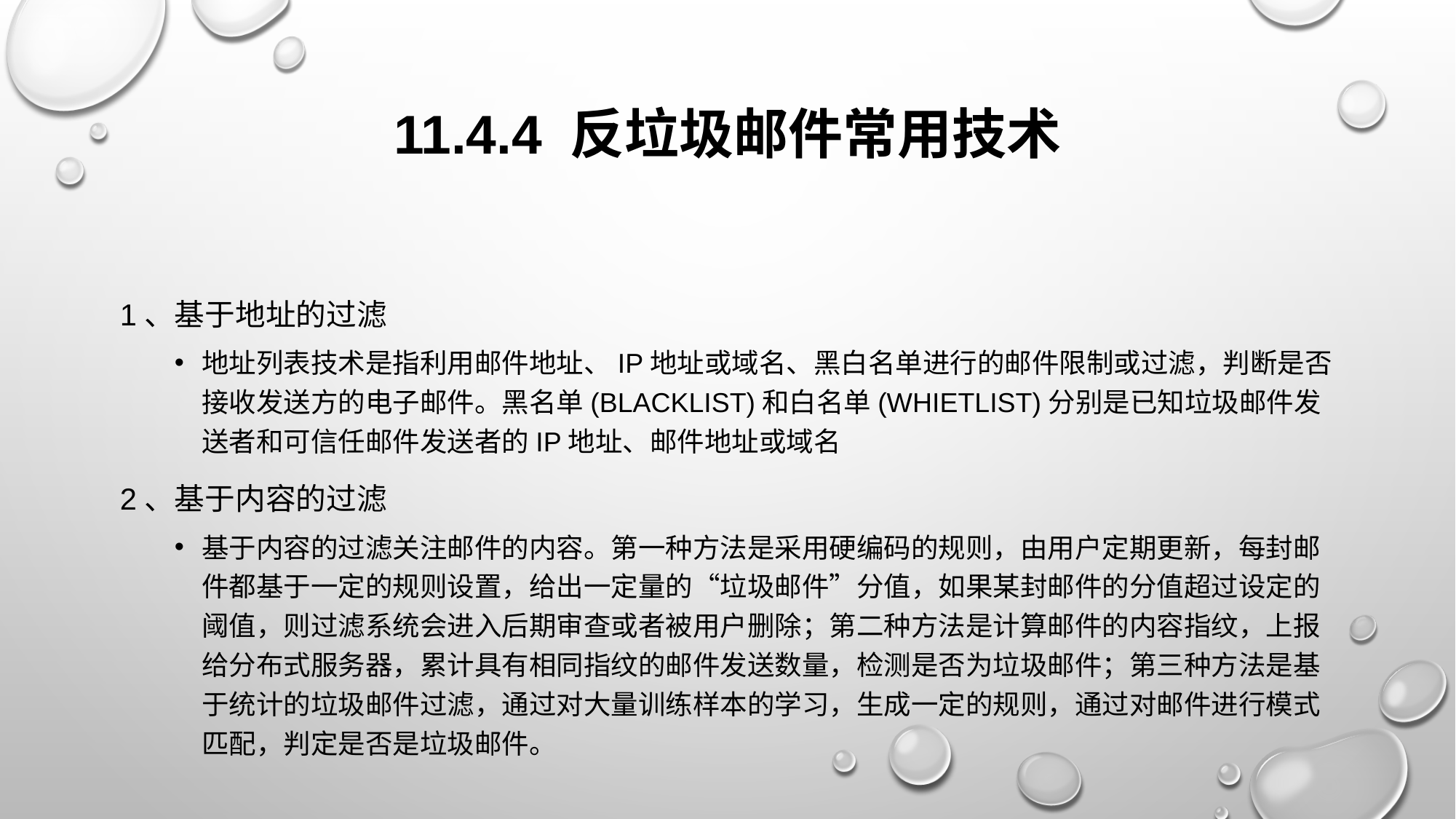

# 11.4.4 反垃圾邮件常用技术
1、基于地址的过滤
地址列表技术是指利用邮件地址、IP地址或域名、黑白名单进行的邮件限制或过滤，判断是否接收发送方的电子邮件。黑名单(BlackList)和白名单(WhietList)分别是已知垃圾邮件发送者和可信任邮件发送者的IP地址、邮件地址或域名
2、基于内容的过滤
基于内容的过滤关注邮件的内容。第一种方法是采用硬编码的规则，由用户定期更新，每封邮件都基于一定的规则设置，给出一定量的“垃圾邮件”分值，如果某封邮件的分值超过设定的阈值，则过滤系统会进入后期审查或者被用户删除；第二种方法是计算邮件的内容指纹，上报给分布式服务器，累计具有相同指纹的邮件发送数量，检测是否为垃圾邮件；第三种方法是基于统计的垃圾邮件过滤，通过对大量训练样本的学习，生成一定的规则，通过对邮件进行模式匹配，判定是否是垃圾邮件。